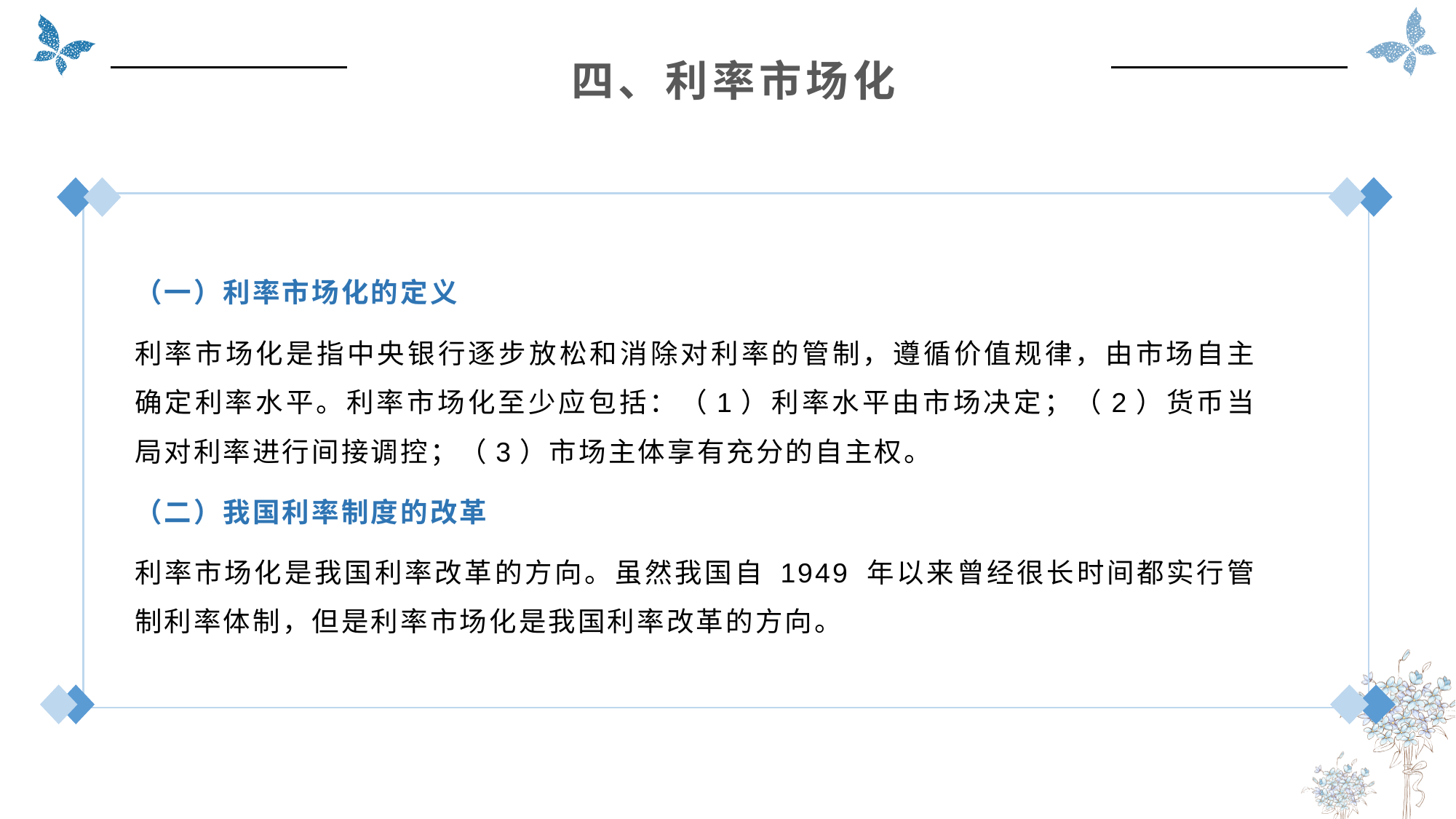

四、利率市场化

（一）利率市场化的定义
利率市场化是指中央银行逐步放松和消除对利率的管制，遵循价值规律，由市场自主确定利率水平。利率市场化至少应包括：（1）利率水平由市场决定；（2）货币当局对利率进行间接调控；（3）市场主体享有充分的自主权。
（二）我国利率制度的改革
利率市场化是我国利率改革的方向。虽然我国自 1949 年以来曾经很长时间都实行管制利率体制，但是利率市场化是我国利率改革的方向。